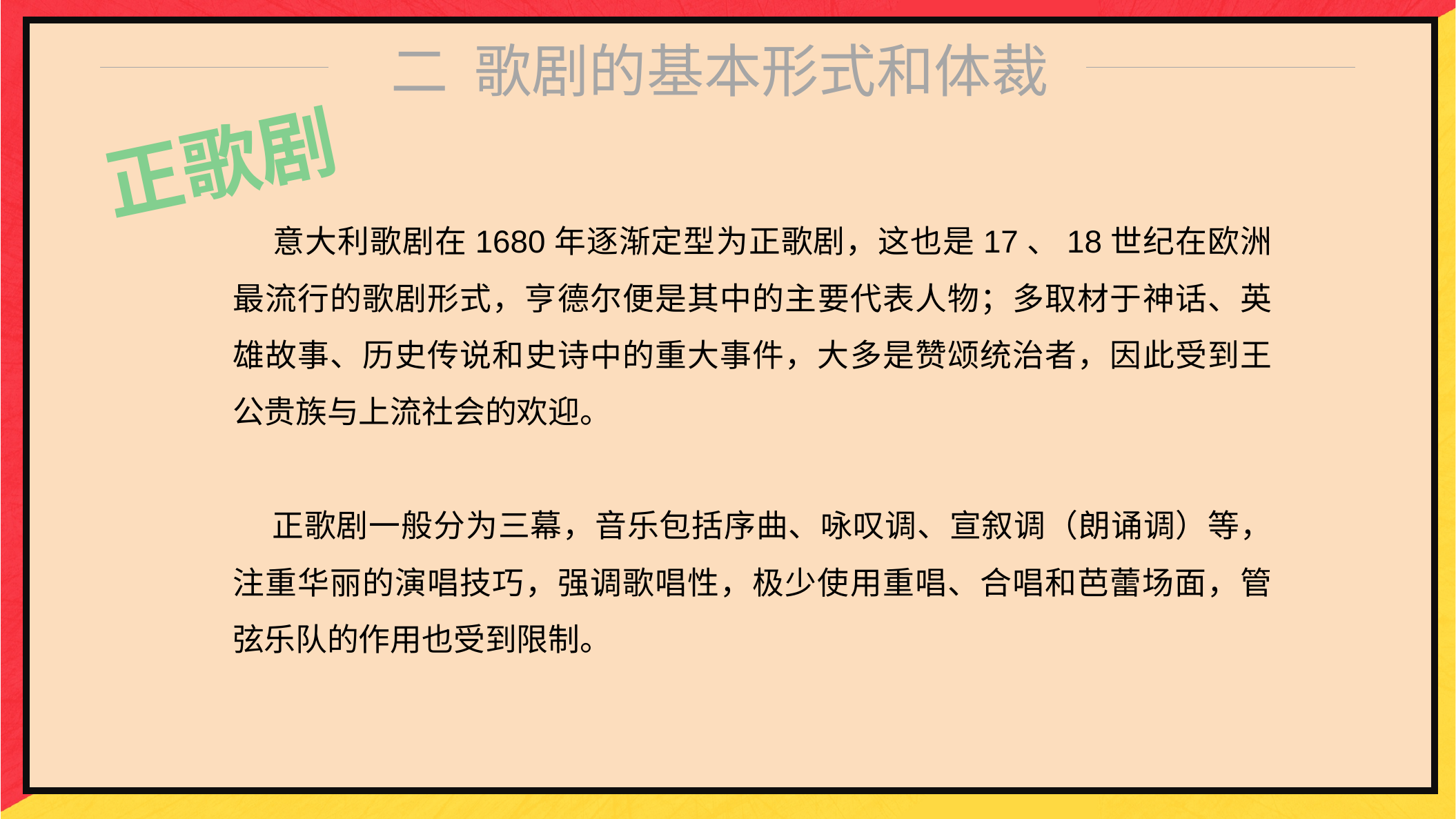

二  歌剧的基本形式和体裁
正歌剧
    意大利歌剧在1680年逐渐定型为正歌剧，这也是17、18世纪在欧洲最流行的歌剧形式，亨德尔便是其中的主要代表人物；多取材于神话、英雄故事、历史传说和史诗中的重大事件，大多是赞颂统治者，因此受到王公贵族与上流社会的欢迎。

    正歌剧一般分为三幕，音乐包括序曲、咏叹调、宣叙调（朗诵调）等，注重华丽的演唱技巧，强调歌唱性，极少使用重唱、合唱和芭蕾场面，管弦乐队的作用也受到限制。